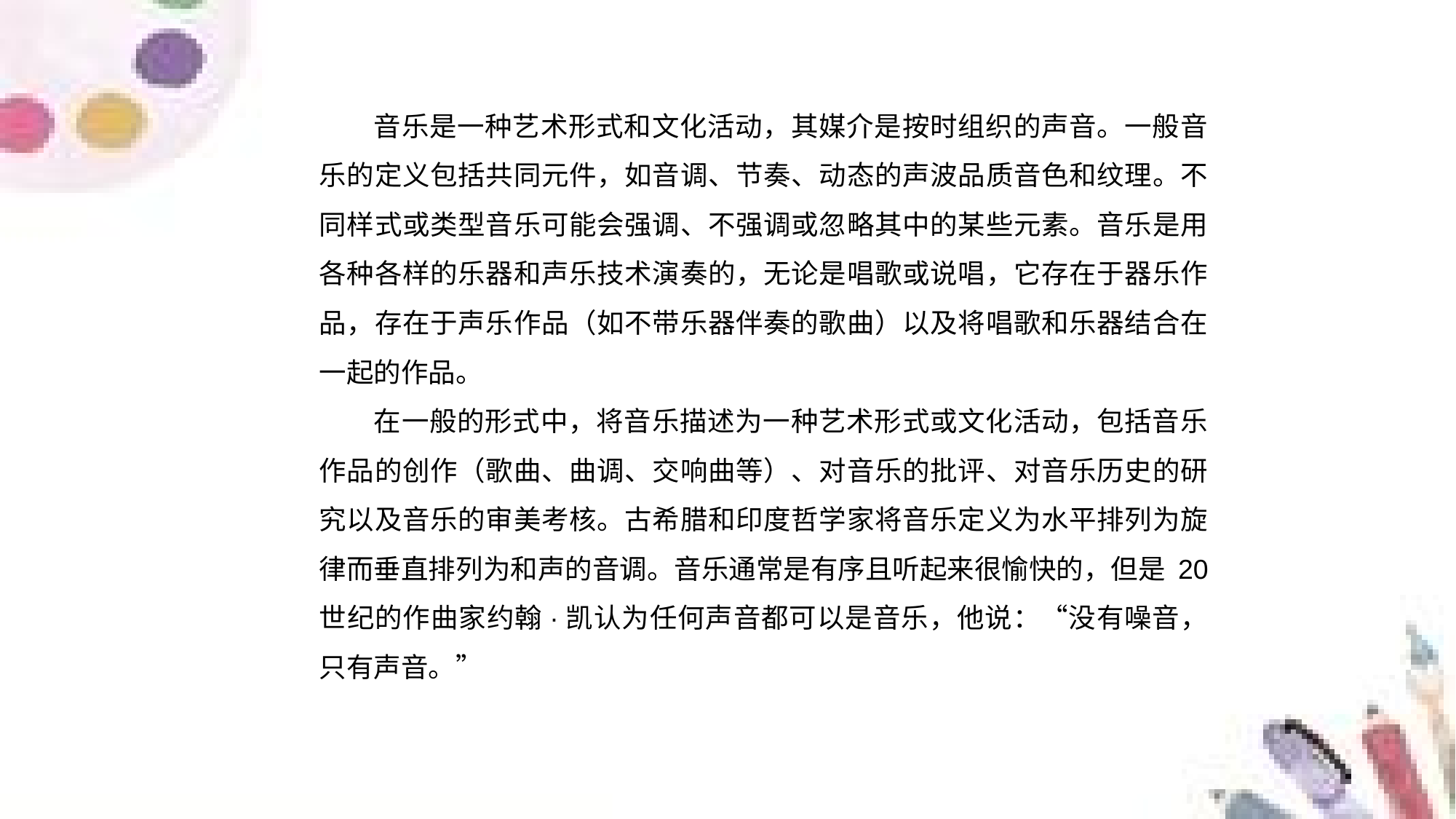

音乐是一种艺术形式和文化活动，其媒介是按时组织的声音。一般音乐的定义包括共同元件，如音调、节奏、动态的声波品质音色和纹理。不同样式或类型音乐可能会强调、不强调或忽略其中的某些元素。音乐是用各种各样的乐器和声乐技术演奏的，无论是唱歌或说唱，它存在于器乐作品，存在于声乐作品（如不带乐器伴奏的歌曲）以及将唱歌和乐器结合在一起的作品。
在一般的形式中，将音乐描述为一种艺术形式或文化活动，包括音乐作品的创作（歌曲、曲调、交响曲等）、对音乐的批评、对音乐历史的研究以及音乐的审美考核。古希腊和印度哲学家将音乐定义为水平排列为旋律而垂直排列为和声的音调。音乐通常是有序且听起来很愉快的，但是 20 世纪的作曲家约翰·凯认为任何声音都可以是音乐，他说：“没有噪音，只有声音。”
6